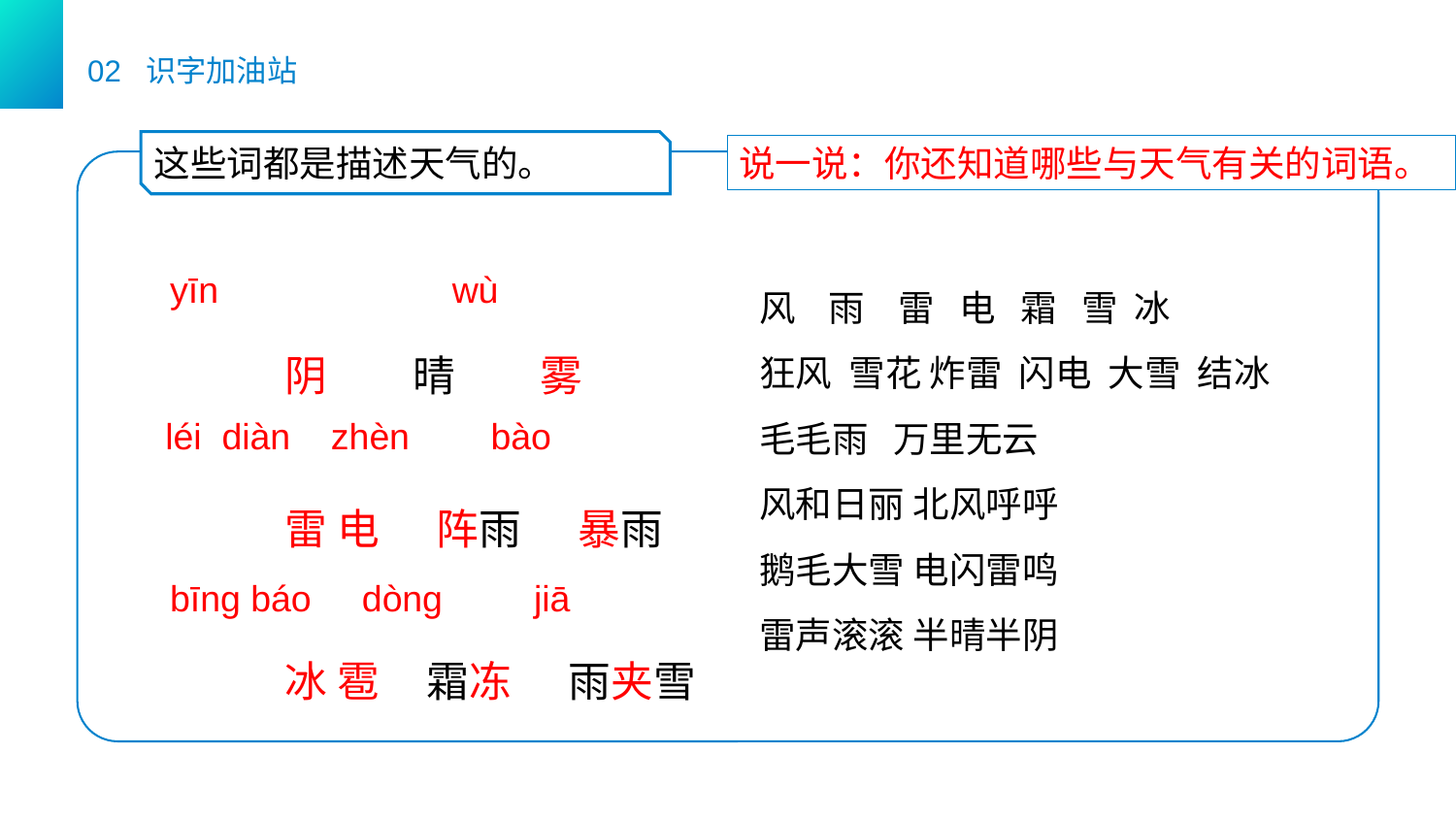

02  识字加油站
这些词都是描述天气的。
说一说：你还知道哪些与天气有关的词语。

阴         晴         雾
雷 电      阵雨      暴雨
冰 雹     霜冻      雨夹雪
yīn                       wù
 léi  diàn    zhèn        bào
bīnɡ báo     dònɡ         jiā
风    雨    雷   电   霜   雪  冰
狂风  雪花 炸雷  闪电  大雪  结冰
毛毛雨   万里无云
风和日丽 北风呼呼
鹅毛大雪 电闪雷鸣
雷声滚滚 半晴半阴